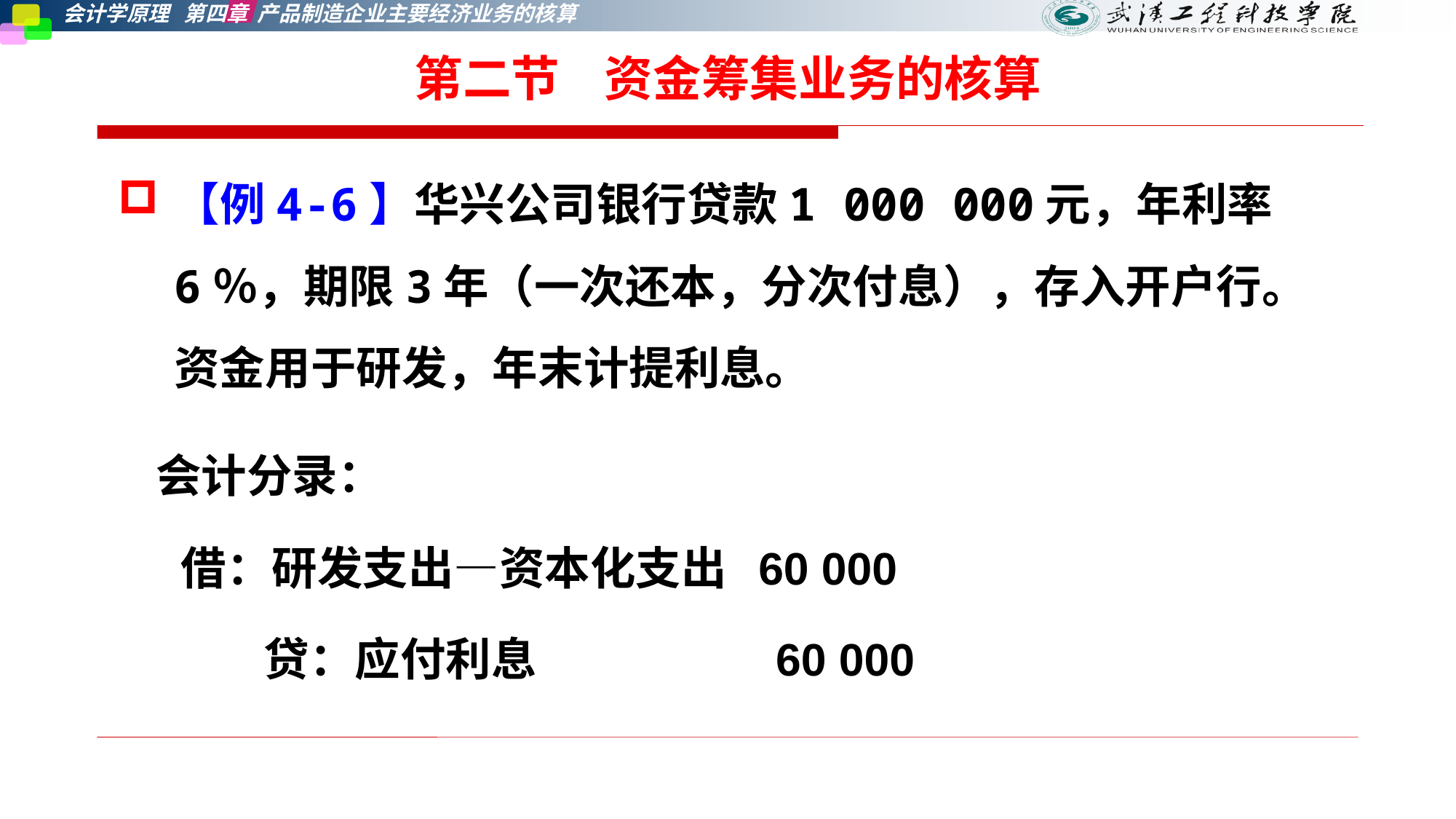

第二节    资金筹集业务的核算
【例4-6】华兴公司银行贷款1 000 000元，年利率6％，期限3年（一次还本，分次付息），存入开户行。资金用于研发，年末计提利息。
  会计分录：
     借：研发支出—资本化支出  60 000
             贷：应付利息                      60 000